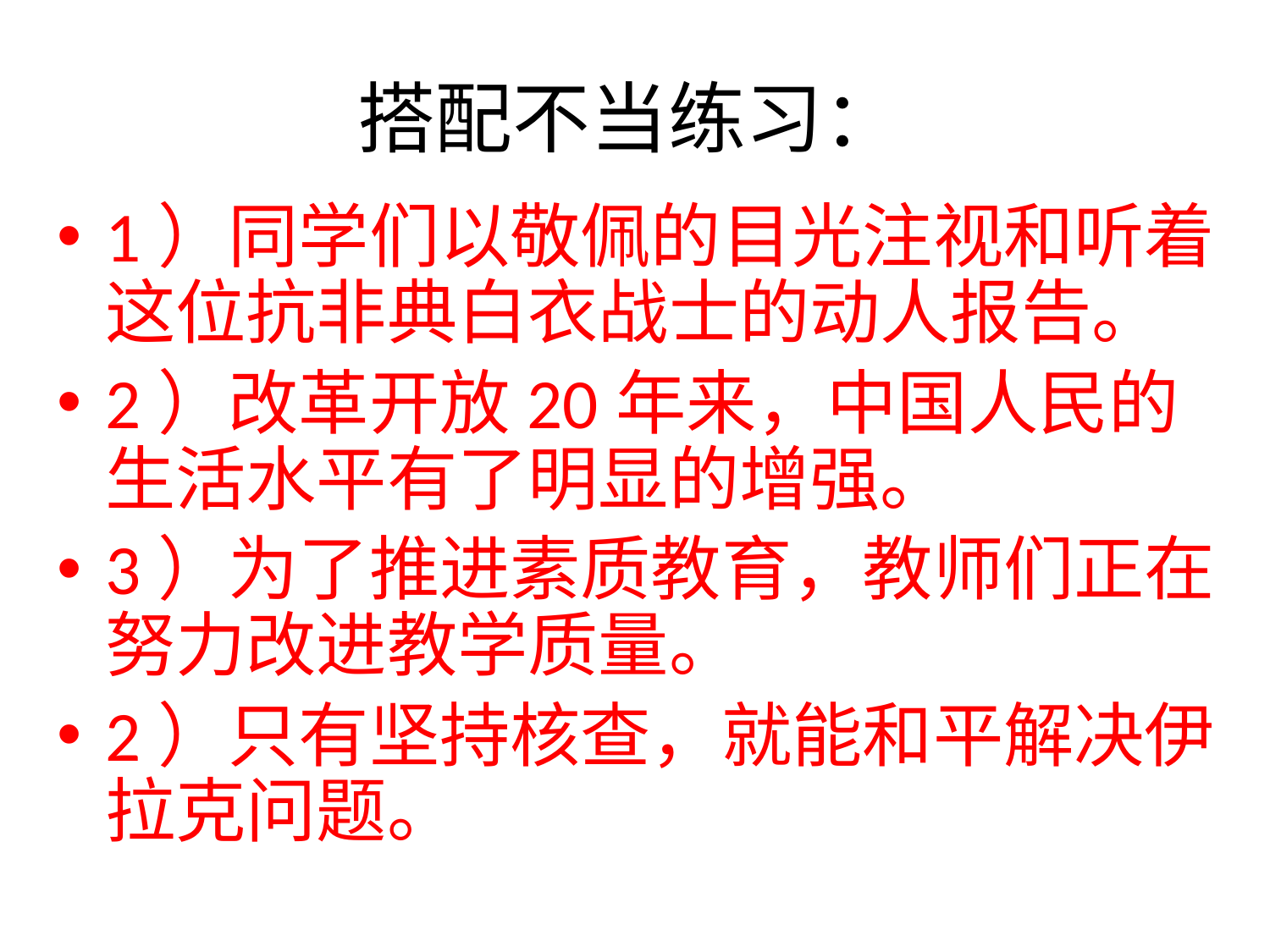

# 搭配不当练习：
1）同学们以敬佩的目光注视和听着这位抗非典白衣战士的动人报告。
2）改革开放20年来，中国人民的生活水平有了明显的增强。
3）为了推进素质教育，教师们正在努力改进教学质量。
2）只有坚持核查，就能和平解决伊拉克问题。